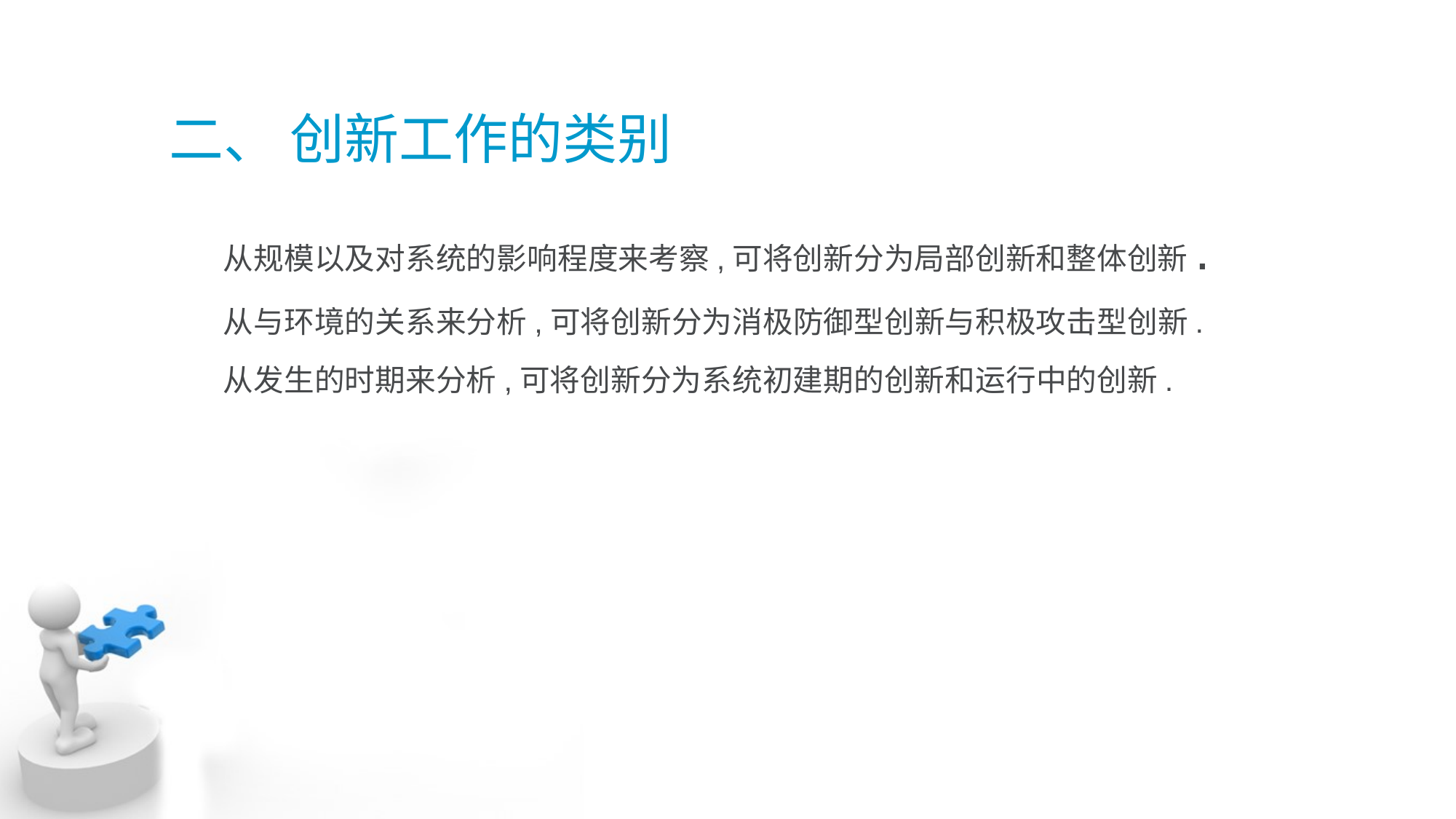

# 二、 创新工作的类别
       从规模以及对系统的影响程度来考察,可将创新分为局部创新和整体创新.
       从与环境的关系来分析,可将创新分为消极防御型创新与积极攻击型创新.
       从发生的时期来分析,可将创新分为系统初建期的创新和运行中的创新.